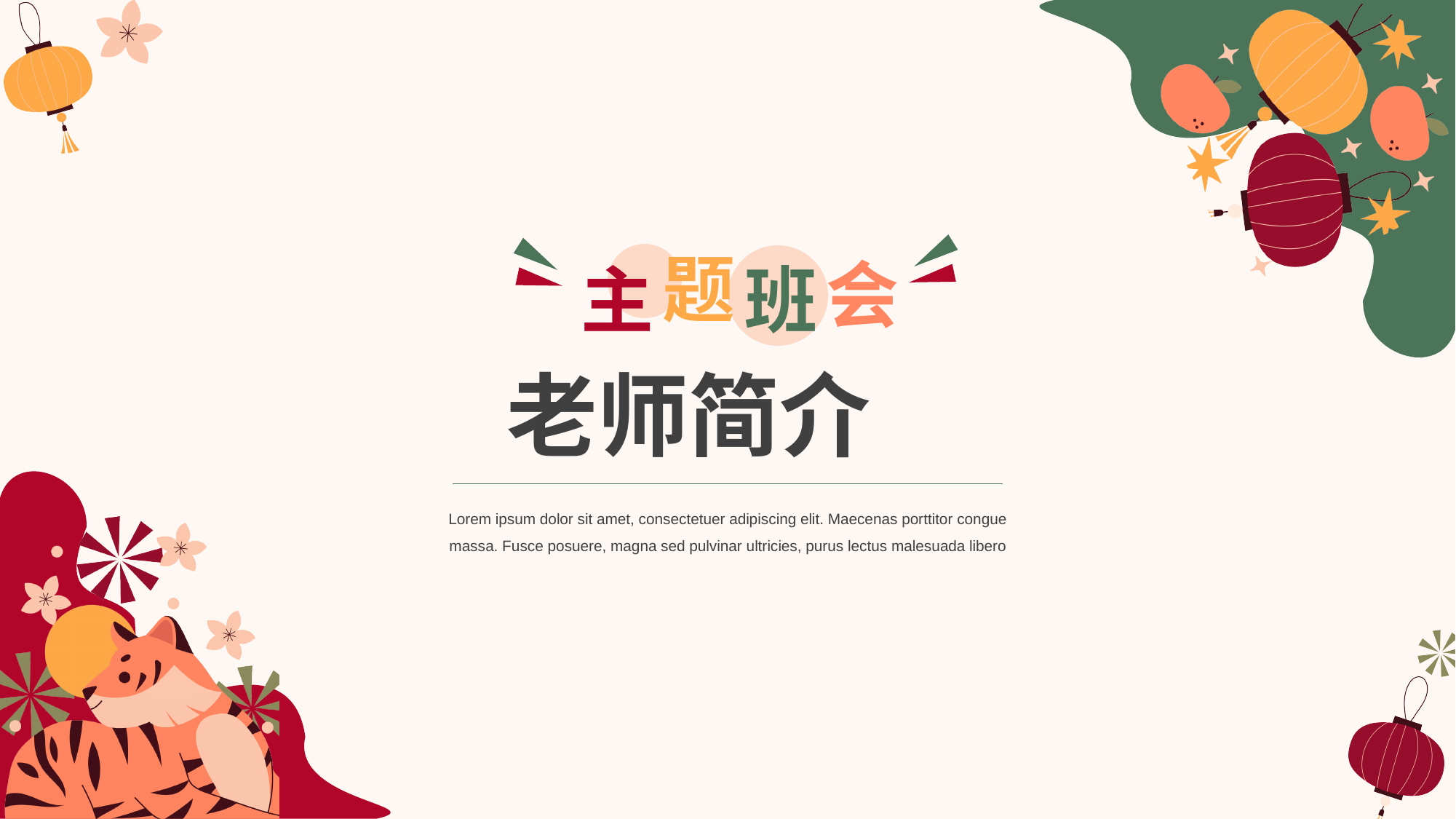

题
会
主
班

老师简介
Lorem ipsum dolor sit amet, consectetuer adipiscing elit. Maecenas porttitor congue massa. Fusce posuere, magna sed pulvinar ultricies, purus lectus malesuada libero